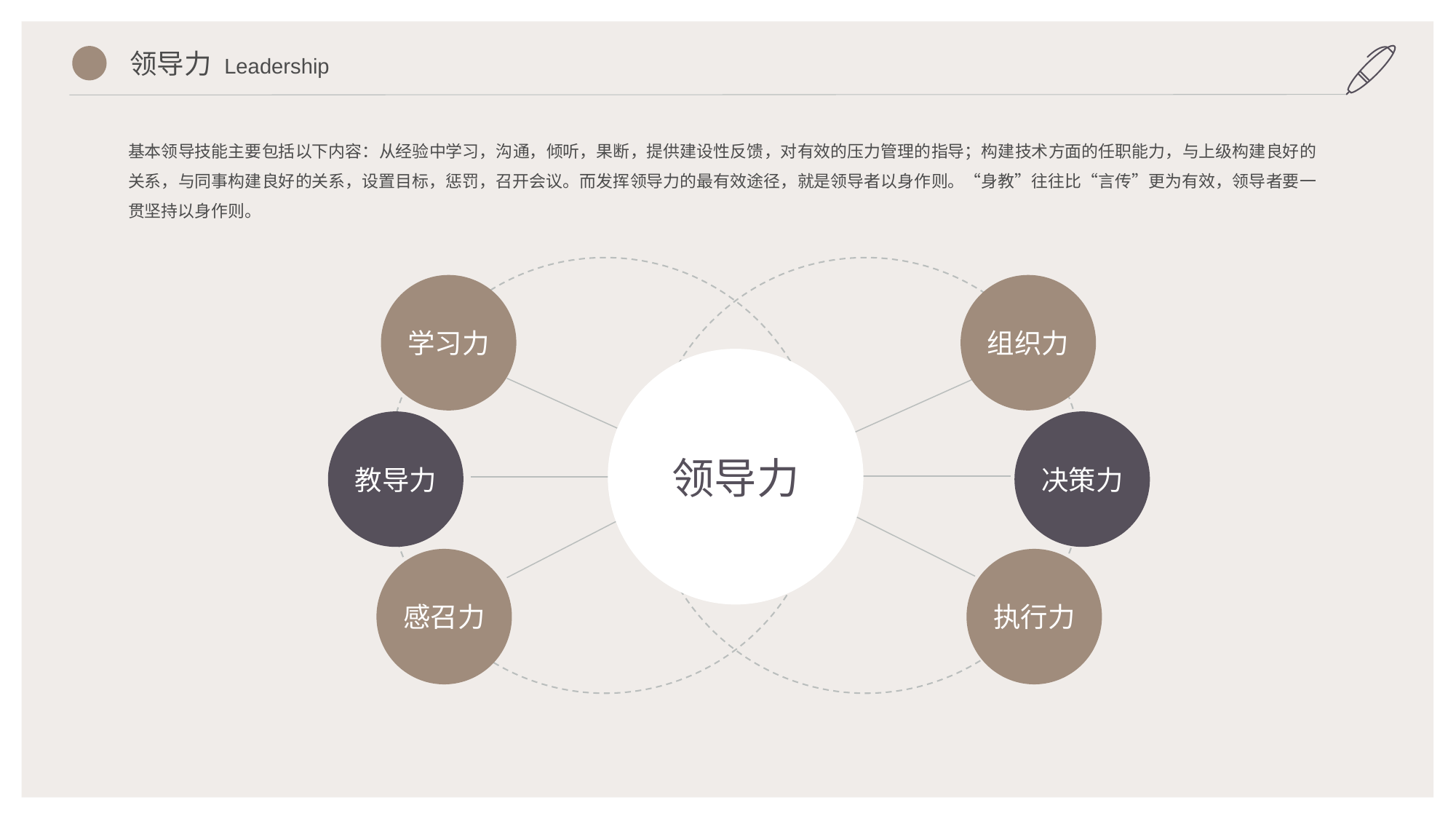

领导力 Leadership

基本领导技能主要包括以下内容：从经验中学习，沟通，倾听，果断，提供建设性反馈，对有效的压力管理的指导；构建技术方面的任职能力，与上级构建良好的关系，与同事构建良好的关系，设置目标，惩罚，召开会议。而发挥领导力的最有效途径，就是领导者以身作则。“身教”往往比“言传”更为有效，领导者要一贯坚持以身作则。

学习力
组织力
领导力
教导力
决策力
感召力
执行力